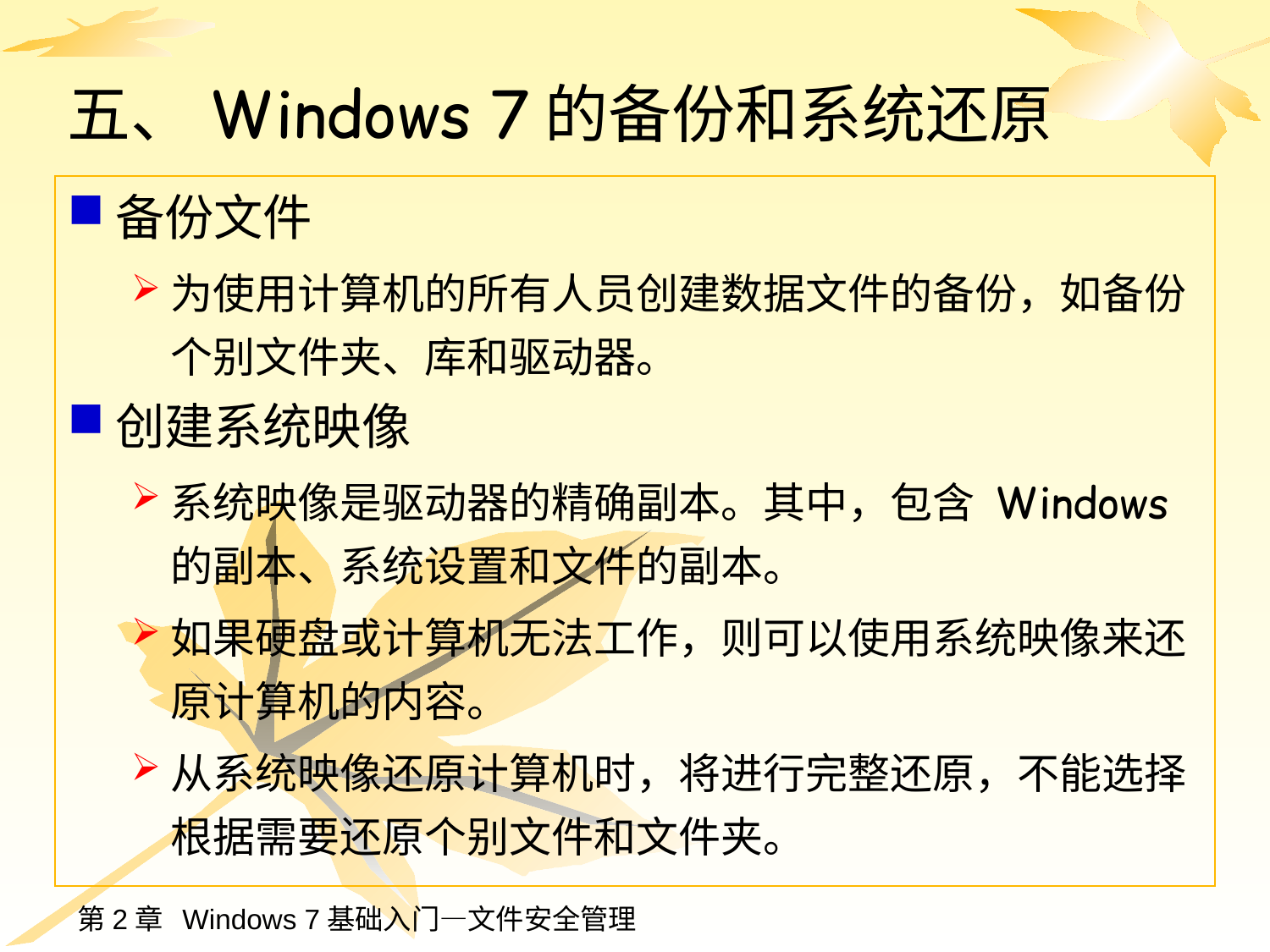

五、Windows 7的备份和系统还原
备份文件
为使用计算机的所有人员创建数据文件的备份，如备份个别文件夹、库和驱动器。
创建系统映像
系统映像是驱动器的精确副本。其中，包含 Windows 的副本、系统设置和文件的副本。
如果硬盘或计算机无法工作，则可以使用系统映像来还原计算机的内容。
从系统映像还原计算机时，将进行完整还原，不能选择根据需要还原个别文件和文件夹。